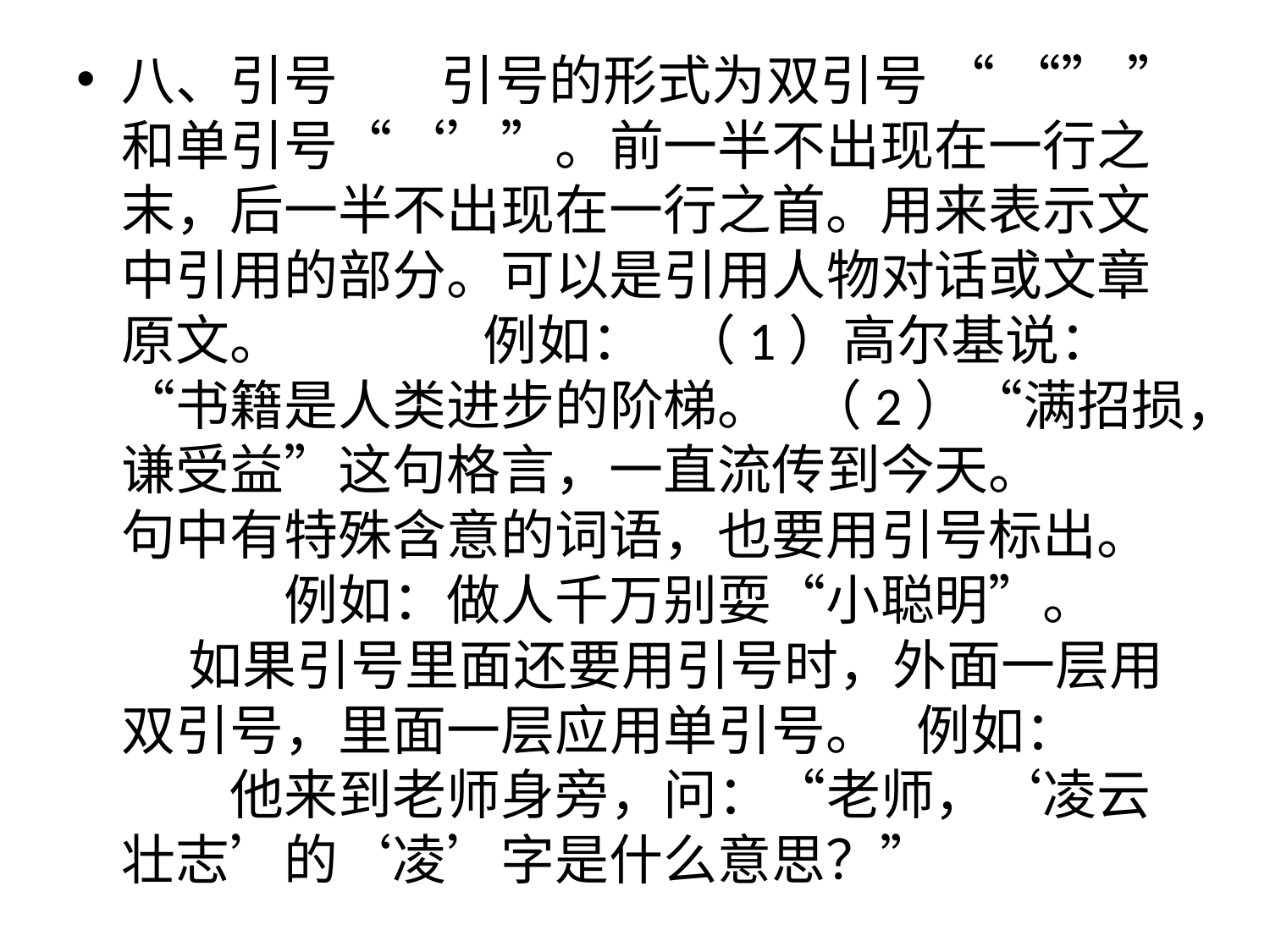

#
八、引号   　 引号的形式为双引号 “ “” ”和单引号“‘’”。前一半不出现在一行之末，后一半不出现在一行之首。用来表示文中引用的部分。可以是引用人物对话或文章原文。   　　　例如：   （1）高尔基说：“书籍是人类进步的阶梯。   （2）“满招损，谦受益”这句格言，一直流传到今天。   　　句中有特殊含意的词语，也要用引号标出。   　　　例如：做人千万别耍“小聪明”。　   　 如果引号里面还要用引号时，外面一层用双引号，里面一层应用单引号。   例如：   　　　他来到老师身旁，问：“老师，‘凌云壮志’的‘凌’字是什么意思？”